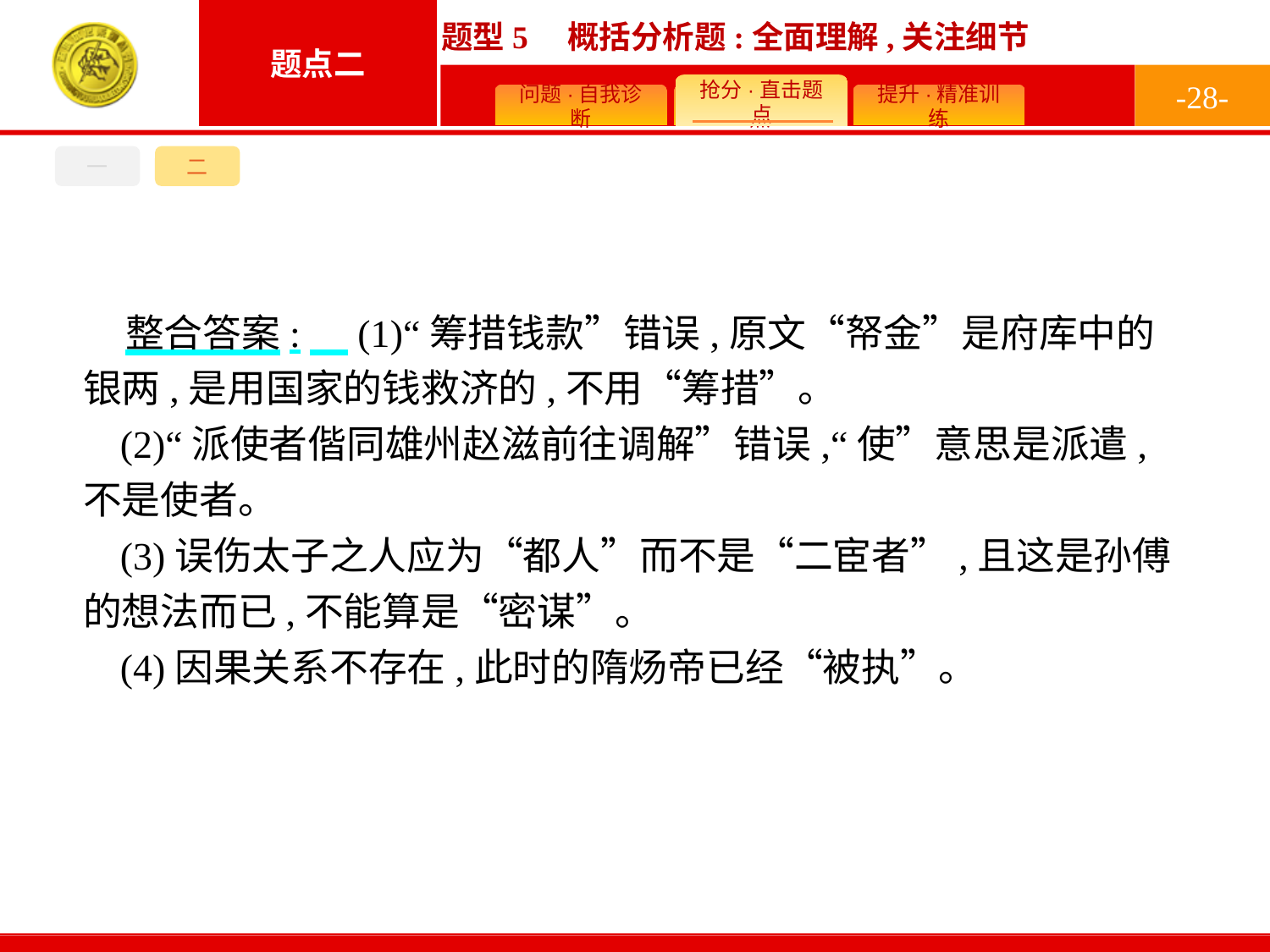

-28-
一
二
整合答案:　(1)“筹措钱款”错误,原文“帑金”是府库中的银两,是用国家的钱救济的,不用“筹措”。
(2)“派使者偕同雄州赵滋前往调解”错误,“使”意思是派遣,不是使者。
(3)误伤太子之人应为“都人”而不是“二宦者”,且这是孙傅的想法而已,不能算是“密谋”。
(4)因果关系不存在,此时的隋炀帝已经“被执”。